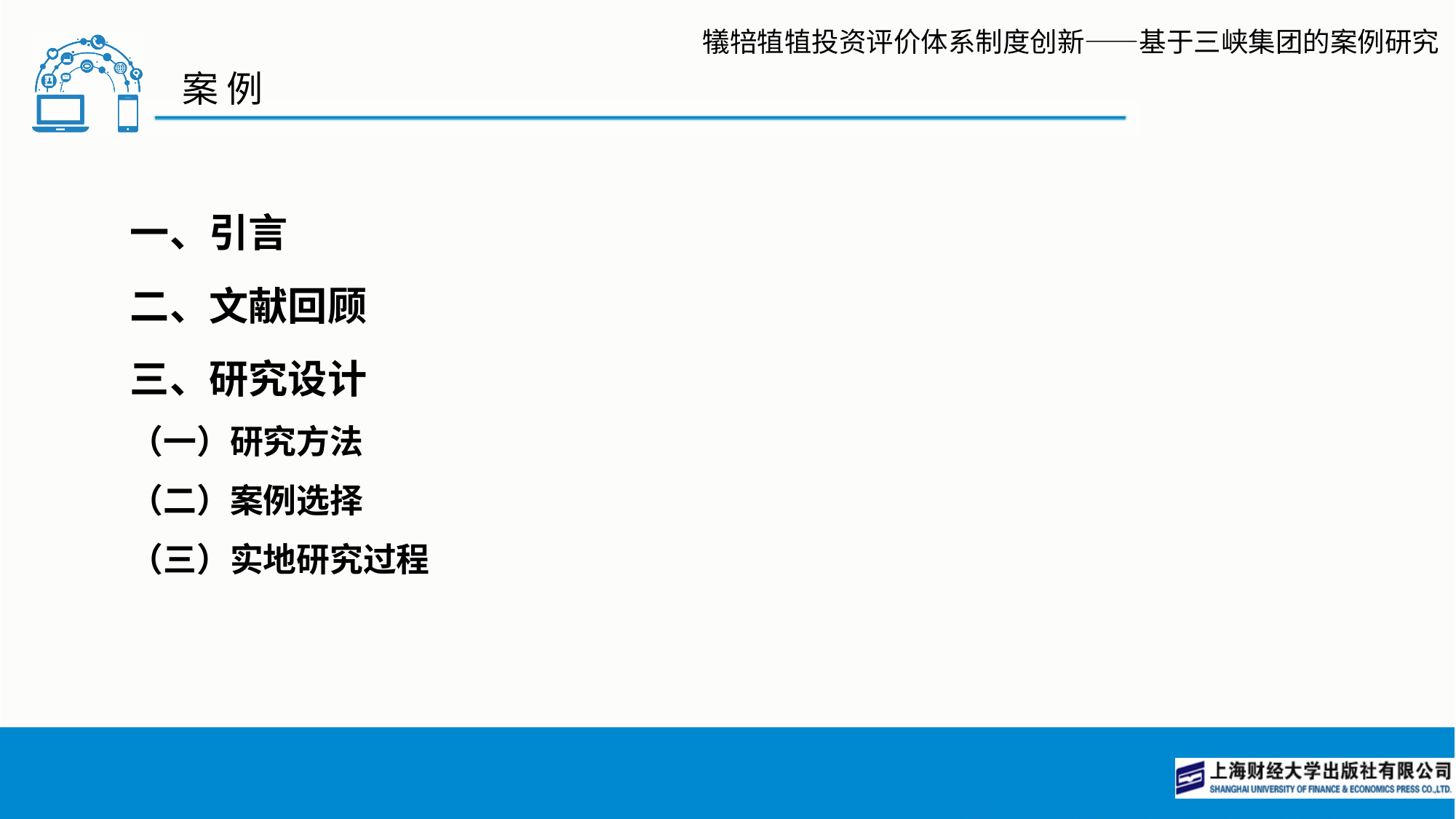

犠犃犆犆投资评价体系制度创新——基于三峡集团的案例研究
# 案 例
一、引言
二、文献回顾
三、研究设计
（一）研究方法
（二）案例选择
（三）实地研究过程